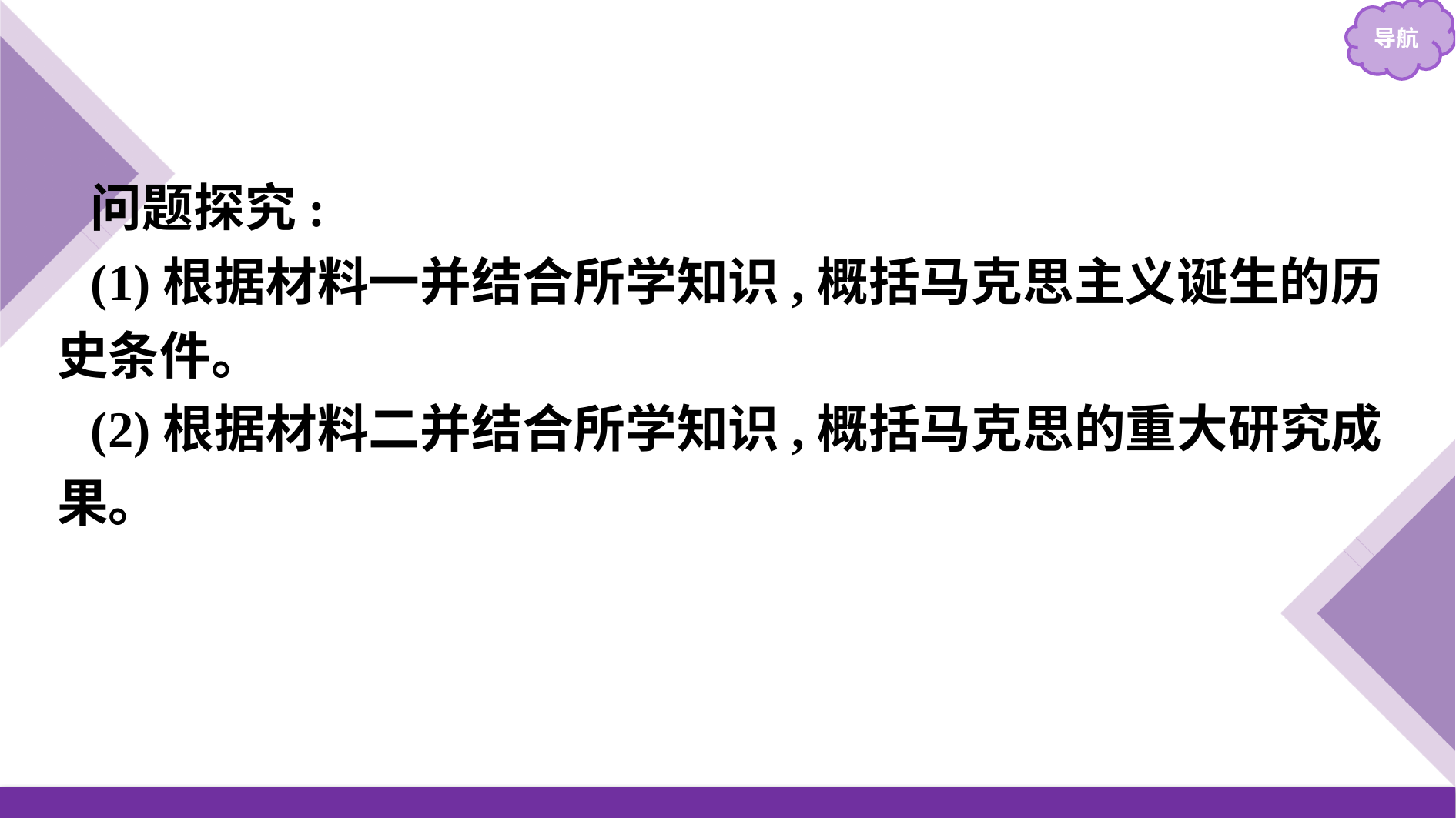

问题探究:
(1)根据材料一并结合所学知识,概括马克思主义诞生的历史条件。
(2)根据材料二并结合所学知识,概括马克思的重大研究成果。